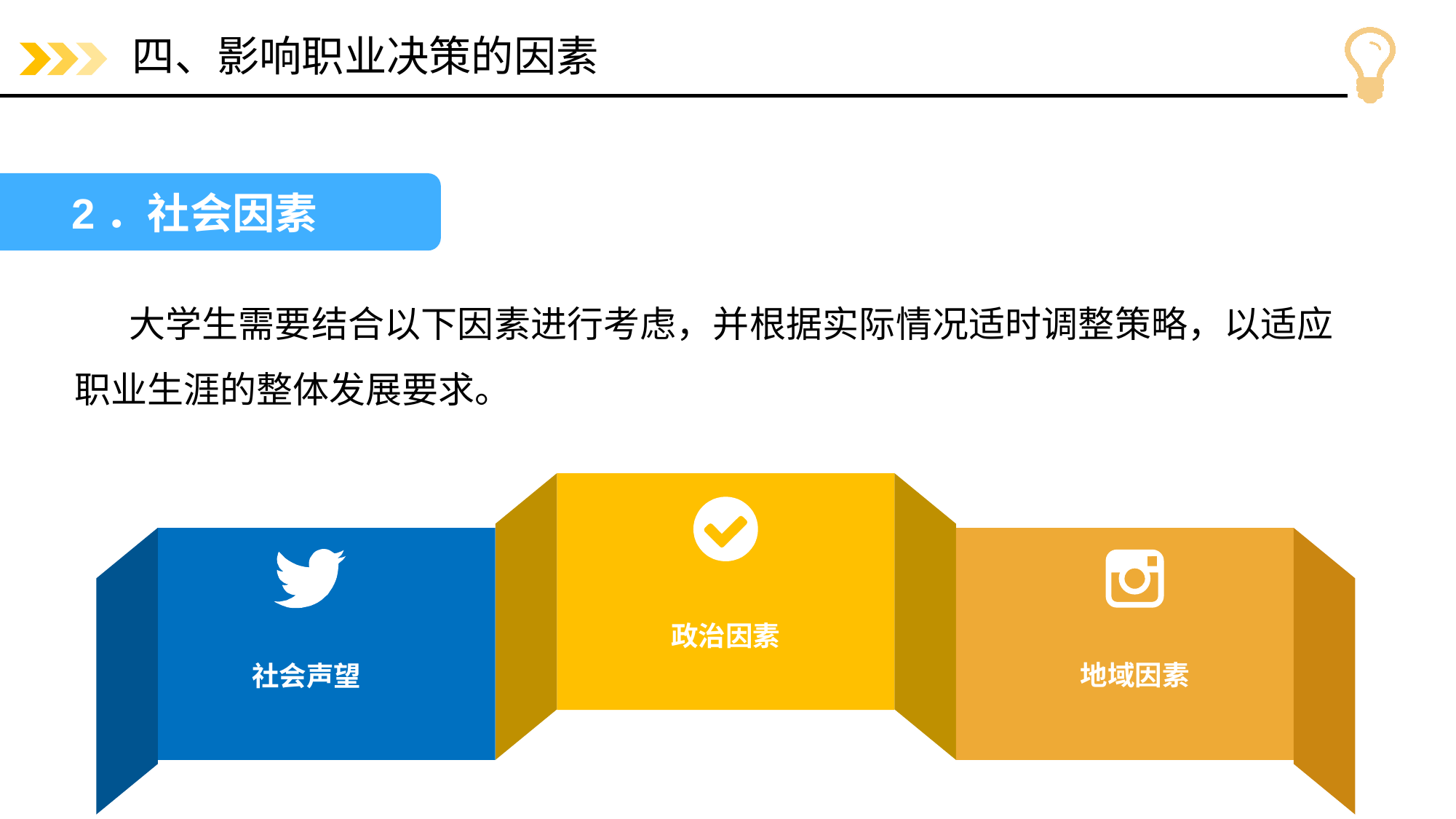

12
# 四、影响职业决策的因素
2．社会因素
大学生需要结合以下因素进行考虑，并根据实际情况适时调整策略，以适应职业生涯的整体发展要求。

政治因素

地域因素
社会声望